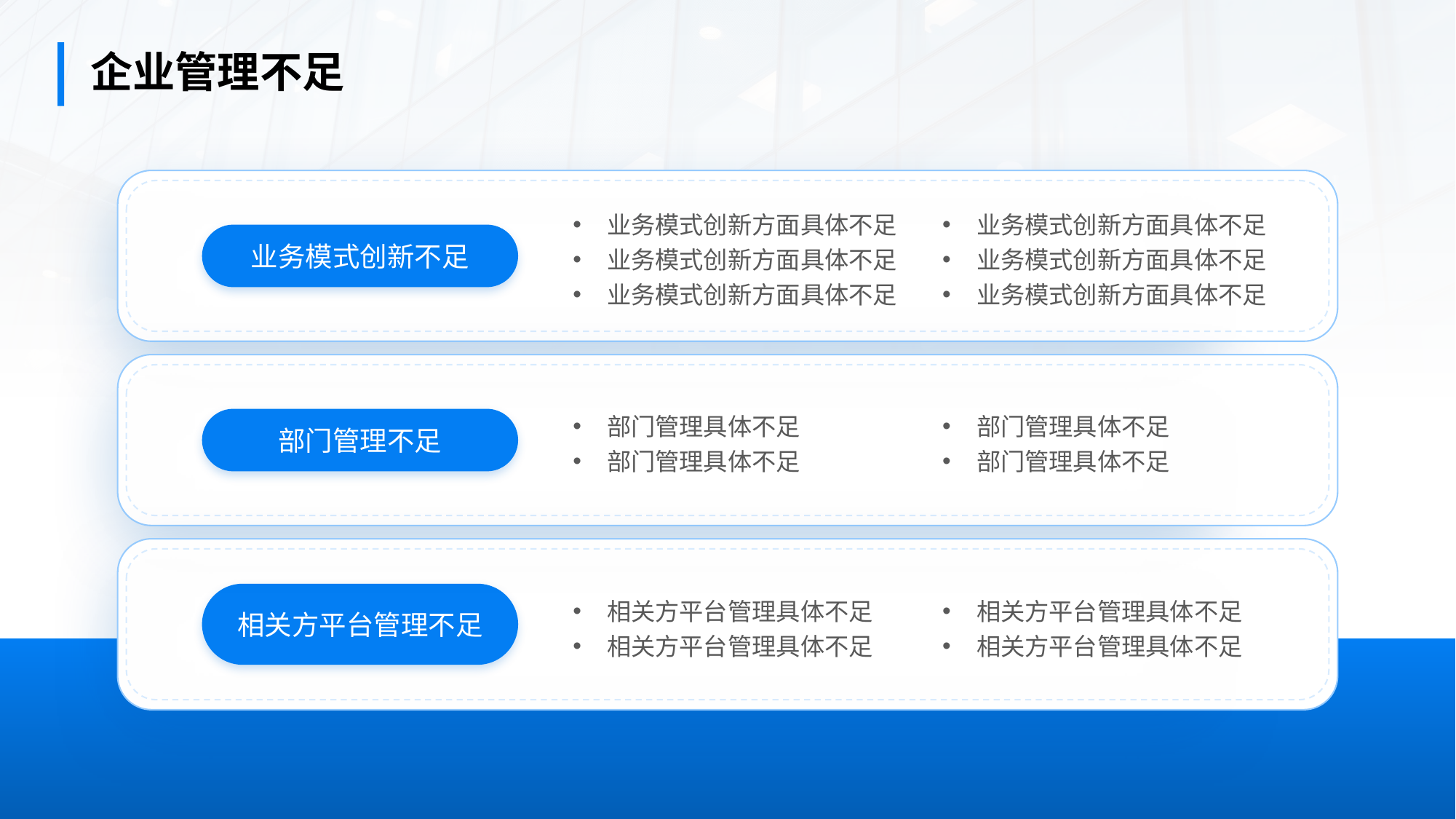

企业管理不足

业务模式创新方面具体不足
业务模式创新方面具体不足
业务模式创新方面具体不足
业务模式创新方面具体不足
业务模式创新方面具体不足
业务模式创新方面具体不足
业务模式创新不足

部门管理具体不足
部门管理具体不足
部门管理具体不足
部门管理具体不足
部门管理不足

相关方平台管理不足
相关方平台管理具体不足
相关方平台管理具体不足
相关方平台管理具体不足
相关方平台管理具体不足